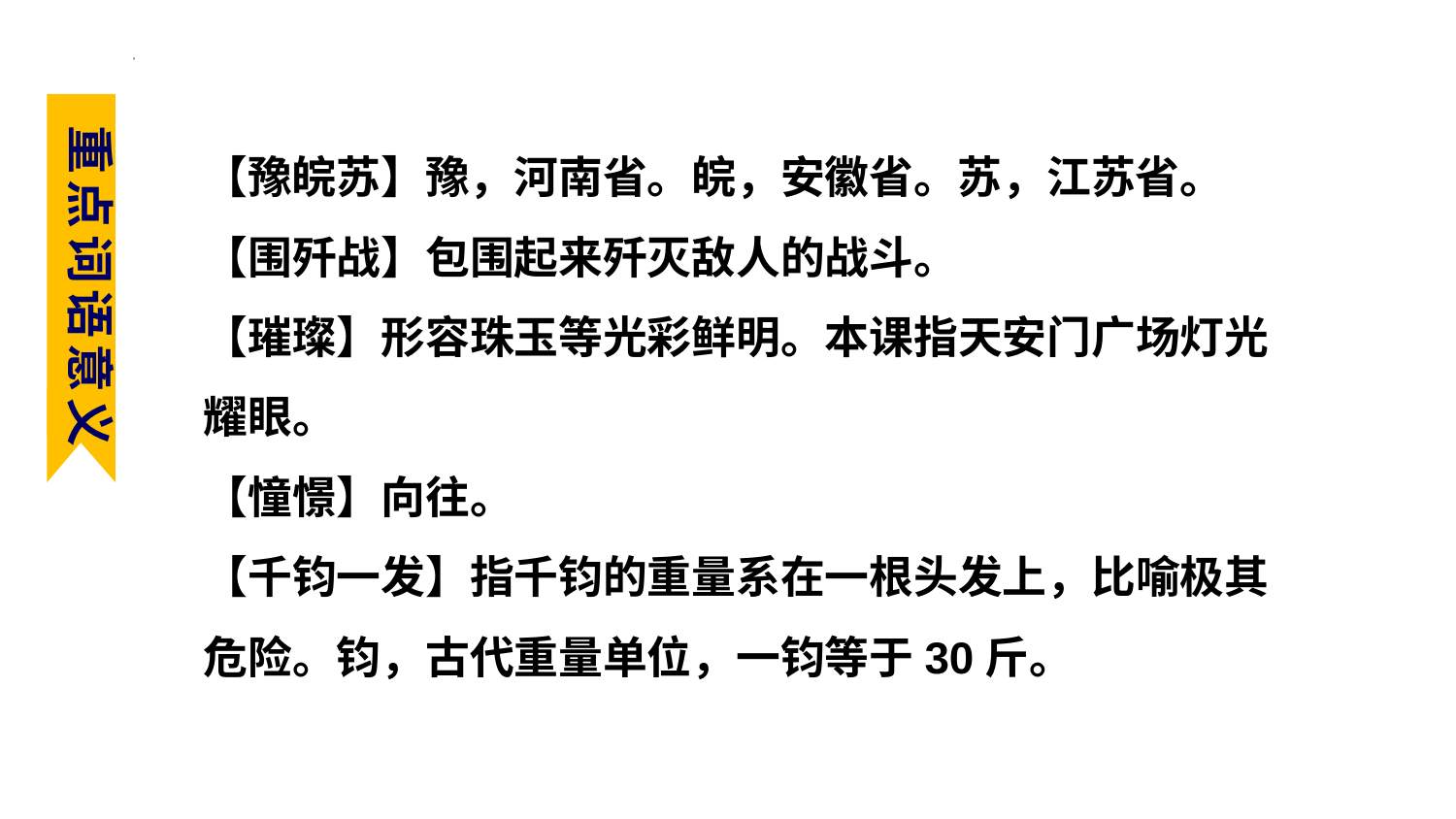

必考字词梳理

重点词语意义
【豫皖苏】豫，河南省。皖，安徽省。苏，江苏省。
【围歼战】包围起来歼灭敌人的战斗。
【璀璨】形容珠玉等光彩鲜明。本课指天安门广场灯光耀眼。
【憧憬】向往。
【千钧一发】指千钧的重量系在一根头发上，比喻极其危险。钧，古代重量单位，一钧等于30斤。